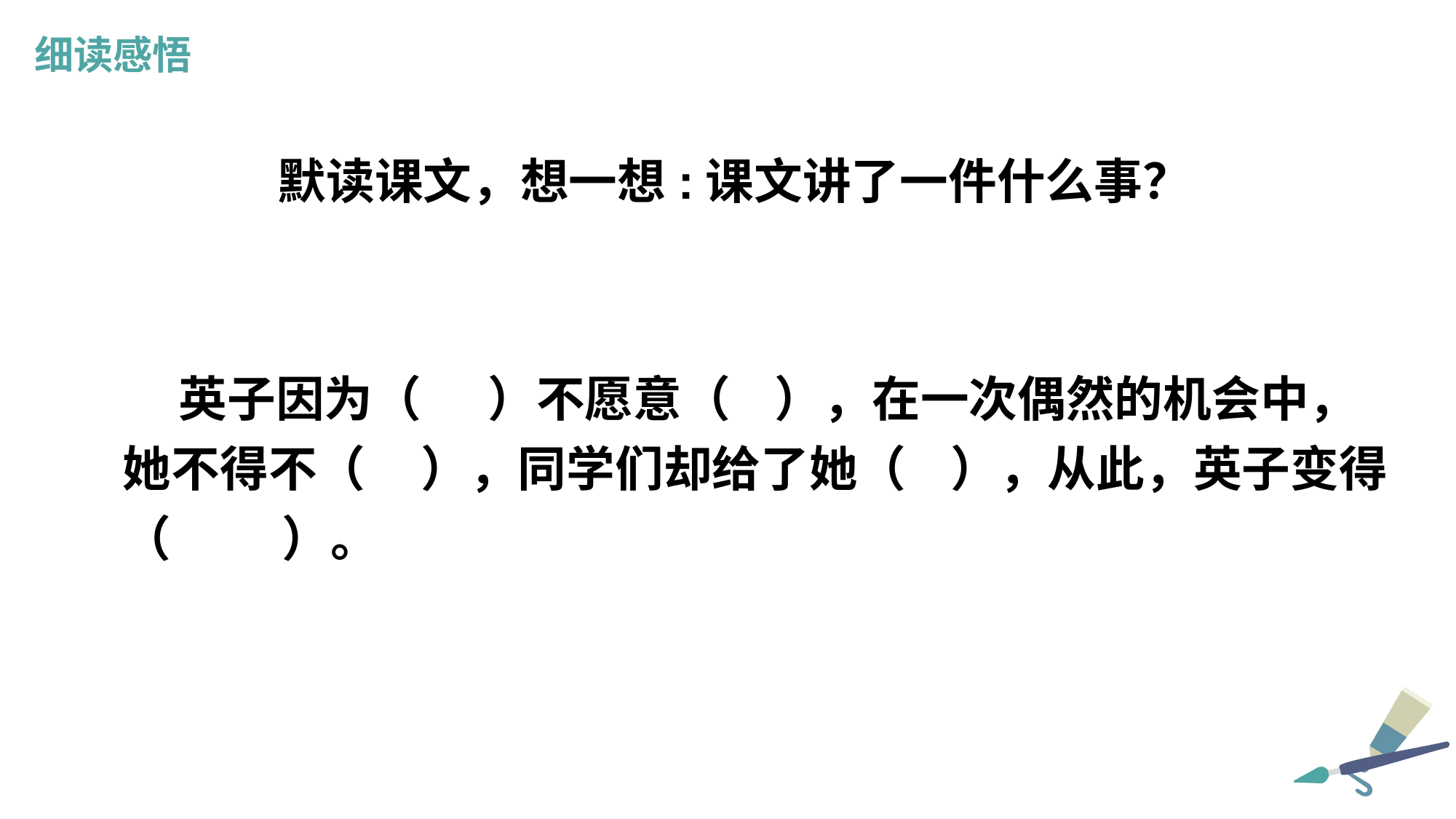

细读感悟
    默读课文，想一想:课文讲了一件什么事？
    英子因为（      ）不愿意（    ），在一次偶然的机会中，她不得不（     ），同学们却给了她（    ），从此，英子变得（          ）。